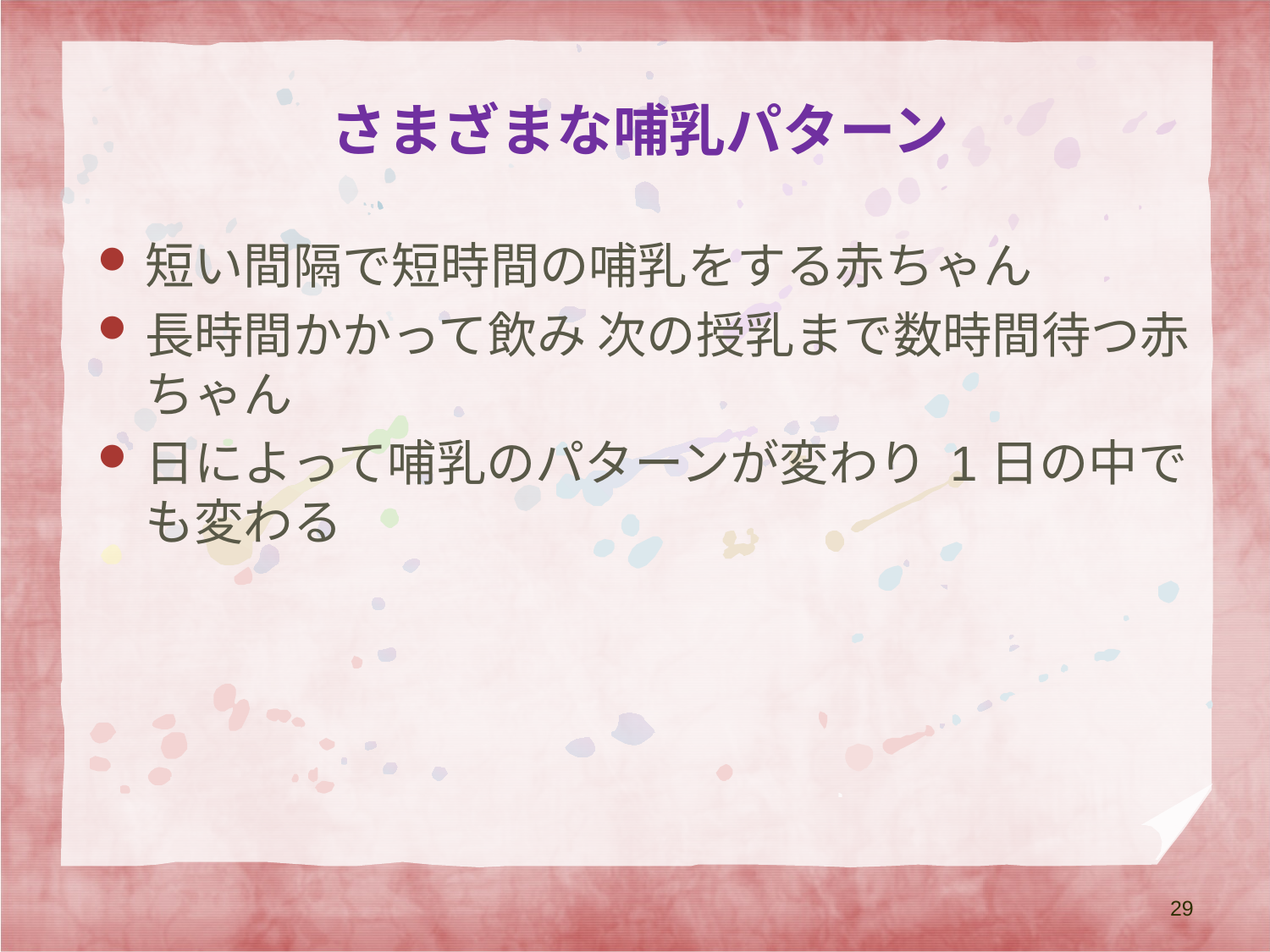

# さまざまな哺乳パターン
短い間隔で短時間の哺乳をする赤ちゃん
長時間かかって飲み 次の授乳まで数時間待つ赤ちゃん
日によって哺乳のパターンが変わり 1日の中でも変わる

29